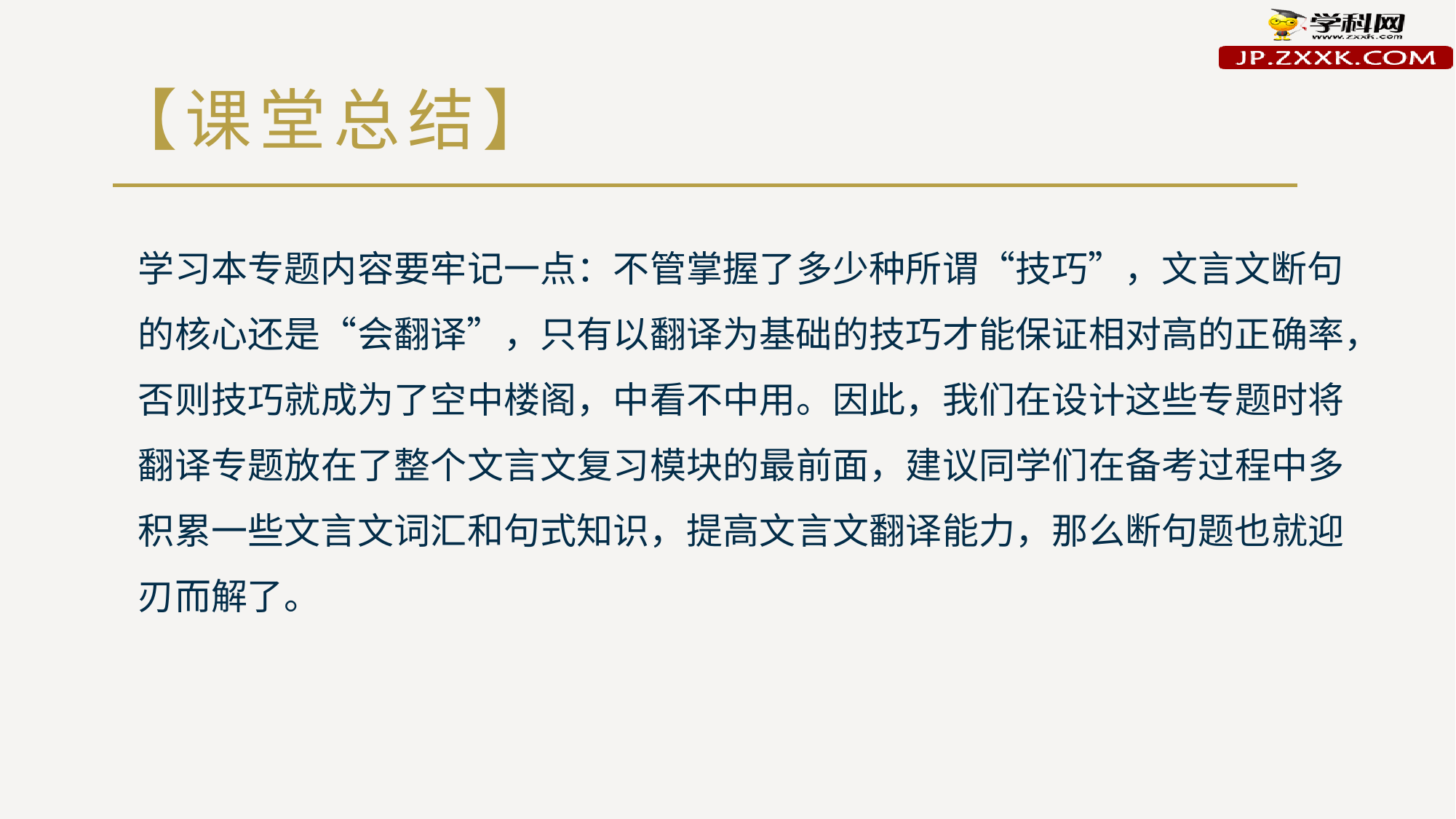

# 【课堂总结】
学习本专题内容要牢记一点：不管掌握了多少种所谓“技巧”，文言文断句的核心还是“会翻译”，只有以翻译为基础的技巧才能保证相对高的正确率，否则技巧就成为了空中楼阁，中看不中用。因此，我们在设计这些专题时将翻译专题放在了整个文言文复习模块的最前面，建议同学们在备考过程中多积累一些文言文词汇和句式知识，提高文言文翻译能力，那么断句题也就迎刃而解了。